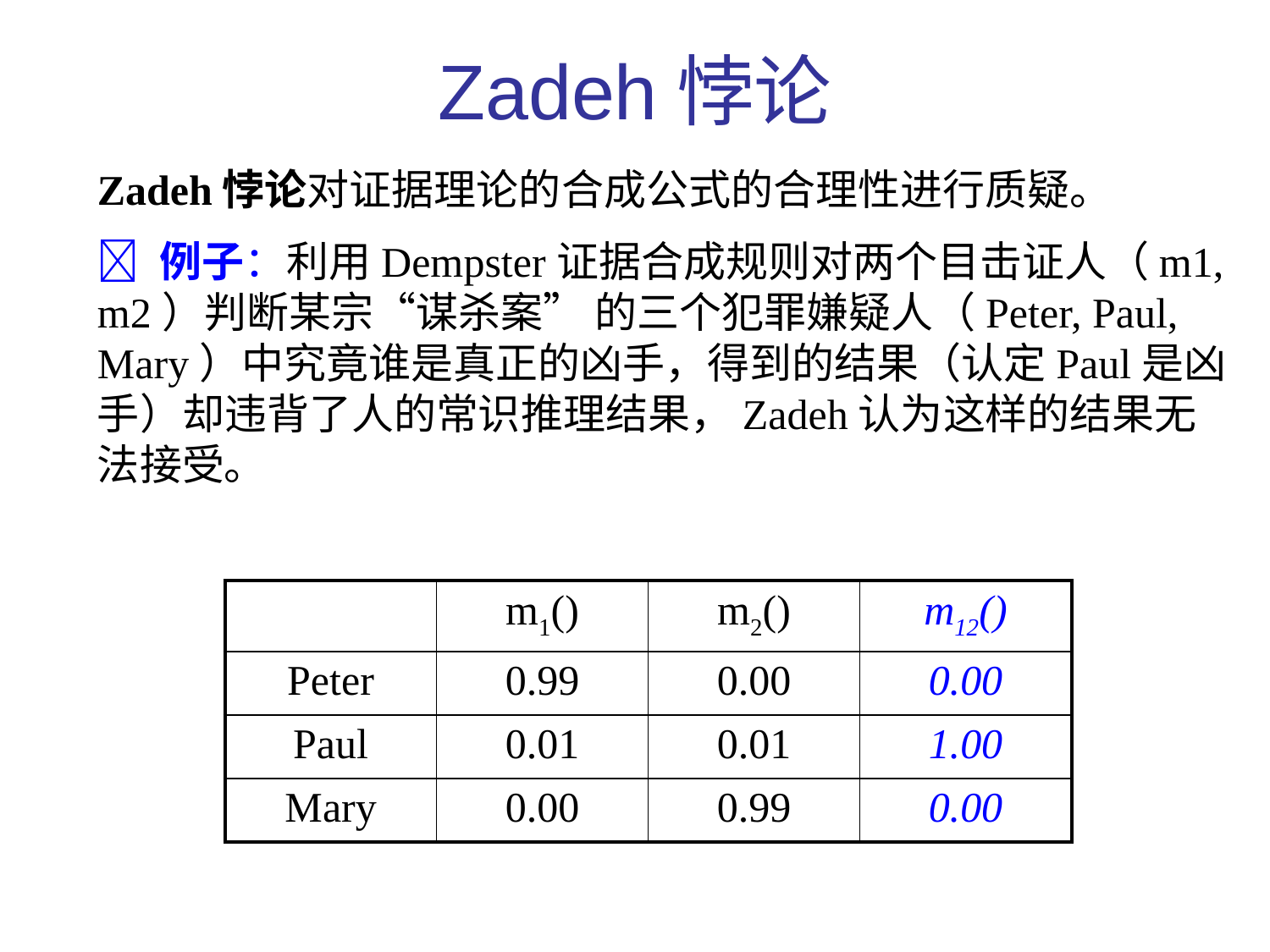

Zadeh悖论
Zadeh悖论对证据理论的合成公式的合理性进行质疑。
♦ 例子：利用Dempster证据合成规则对两个目击证人（m1, m2）判断某宗“谋杀案” 的三个犯罪嫌疑人（Peter, Paul, Mary）中究竟谁是真正的凶手，得到的结果（认定Paul是凶手）却违背了人的常识推理结果，Zadeh认为这样的结果无法接受。
|  | m1() | m2() | m12() |
| --- | --- | --- | --- |
| Peter | 0.99 | 0.00 | 0.00 |
| Paul | 0.01 | 0.01 | 1.00 |
| Mary | 0.00 | 0.99 | 0.00 |